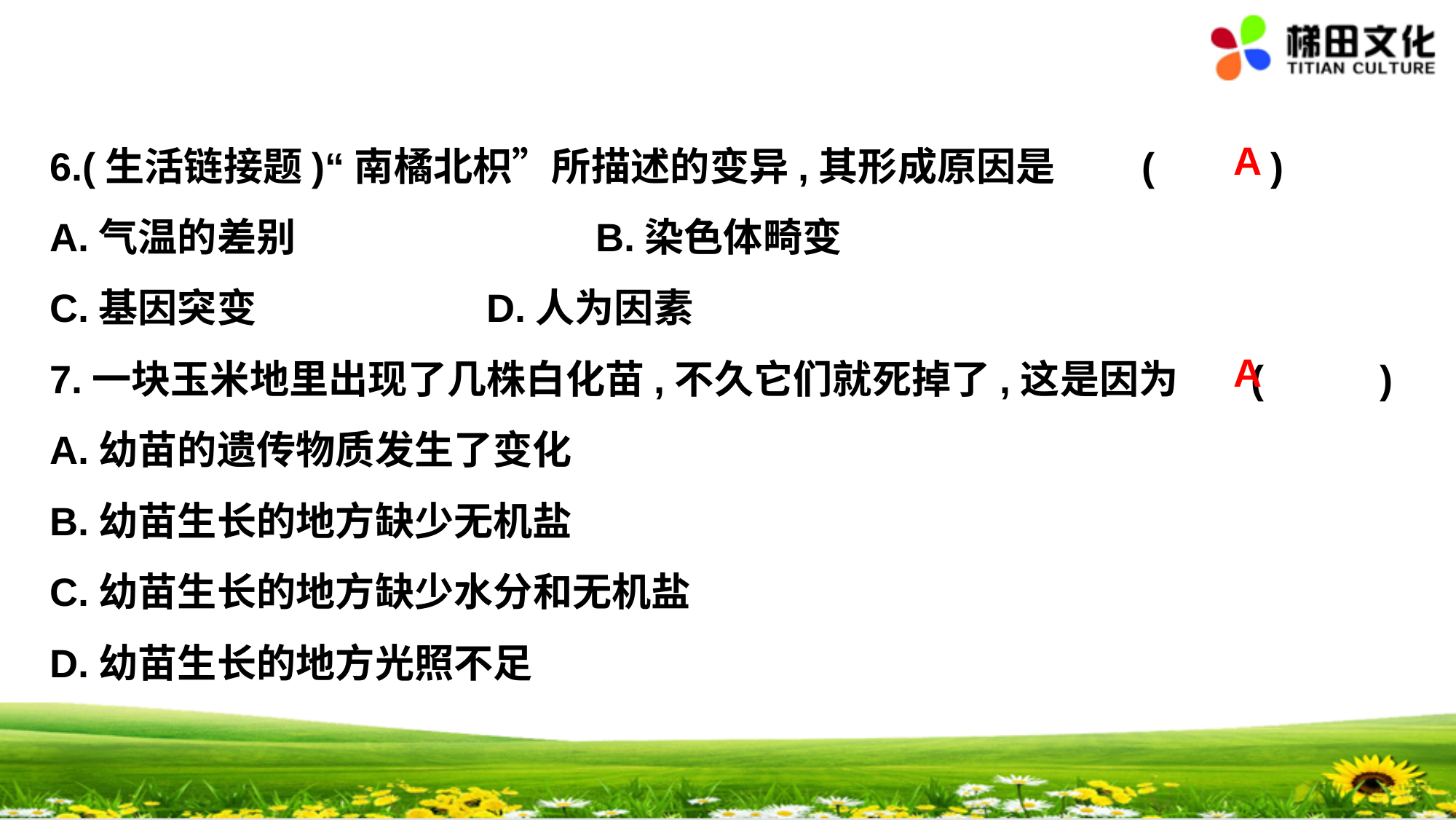

A
6.(生活链接题)“南橘北枳”所描述的变异,其形成原因是	(　  　)
A.气温的差别			B.染色体畸变
C.基因突变			D.人为因素
7.一块玉米地里出现了几株白化苗,不久它们就死掉了,这是因为	(　  　)
A.幼苗的遗传物质发生了变化
B.幼苗生长的地方缺少无机盐
C.幼苗生长的地方缺少水分和无机盐
D.幼苗生长的地方光照不足
A